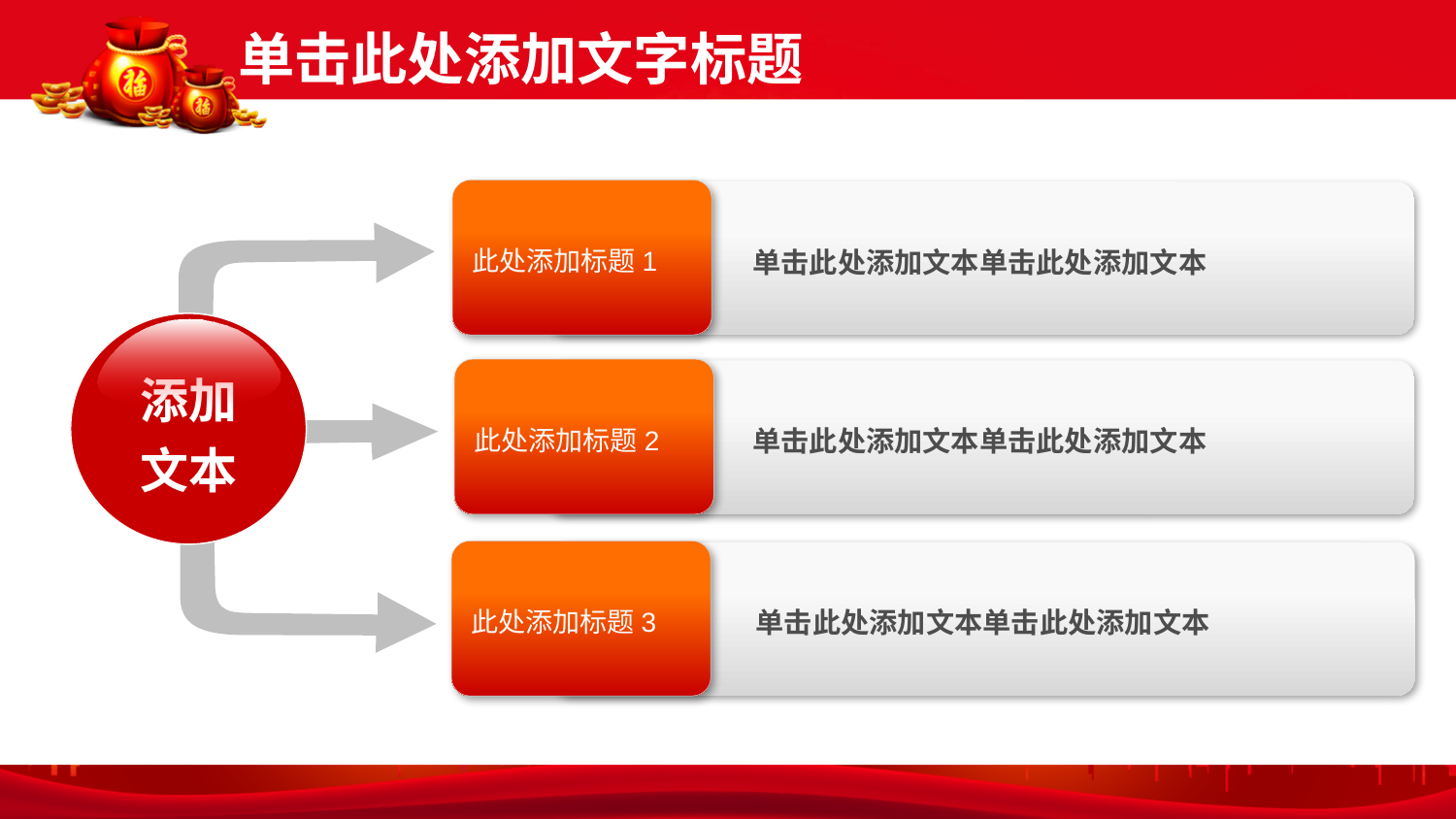

此处添加标题1
单击此处添加文本单击此处添加文本

添加
文本

此处添加标题2
单击此处添加文本单击此处添加文本

此处添加标题3
单击此处添加文本单击此处添加文本